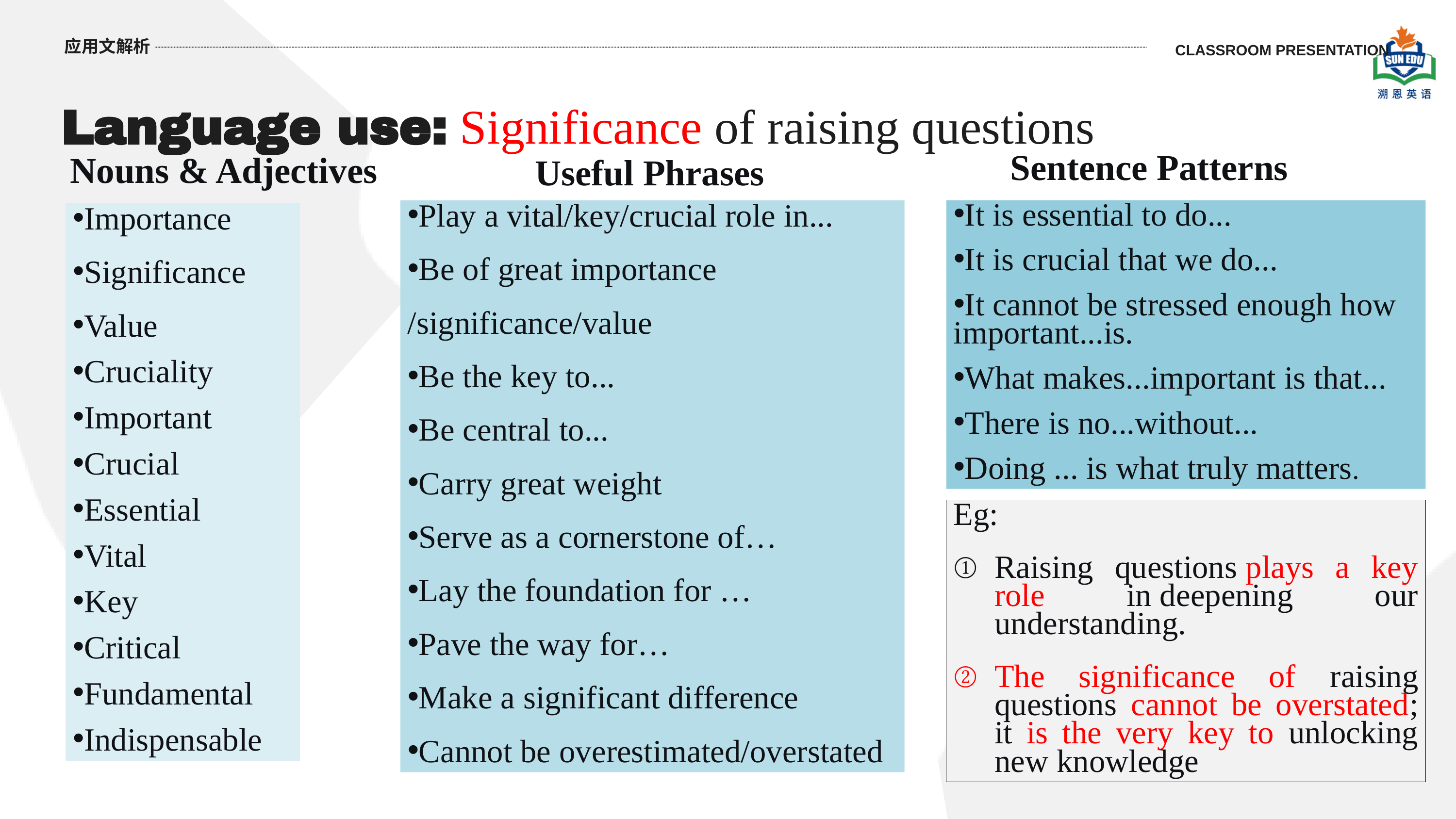

Language use: Significance of raising questions
应用文解析
CLASSROOM PRESENTATION

Sentence Patterns
Nouns & Adjectives
Useful Phrases
Play a vital/key/crucial role in...
Be of great importance
/significance/value
Be the key to...
Be central to...
Carry great weight
Serve as a cornerstone of…
Lay the foundation for …
Pave the way for…
Make a significant difference
Cannot be overestimated/overstated
It is essential to do...
It is crucial that we do...
It cannot be stressed enough how important...is.
What makes...important is that...
There is no...without...
Doing ... is what truly matters.
Importance
Significance
Value
Cruciality
Important
Crucial
Essential
Vital
Key
Critical
Fundamental
Indispensable
Eg:
Raising questions plays a key role in deepening our understanding.
The significance of raising questions cannot be overstated; it is the very key to unlocking new knowledge